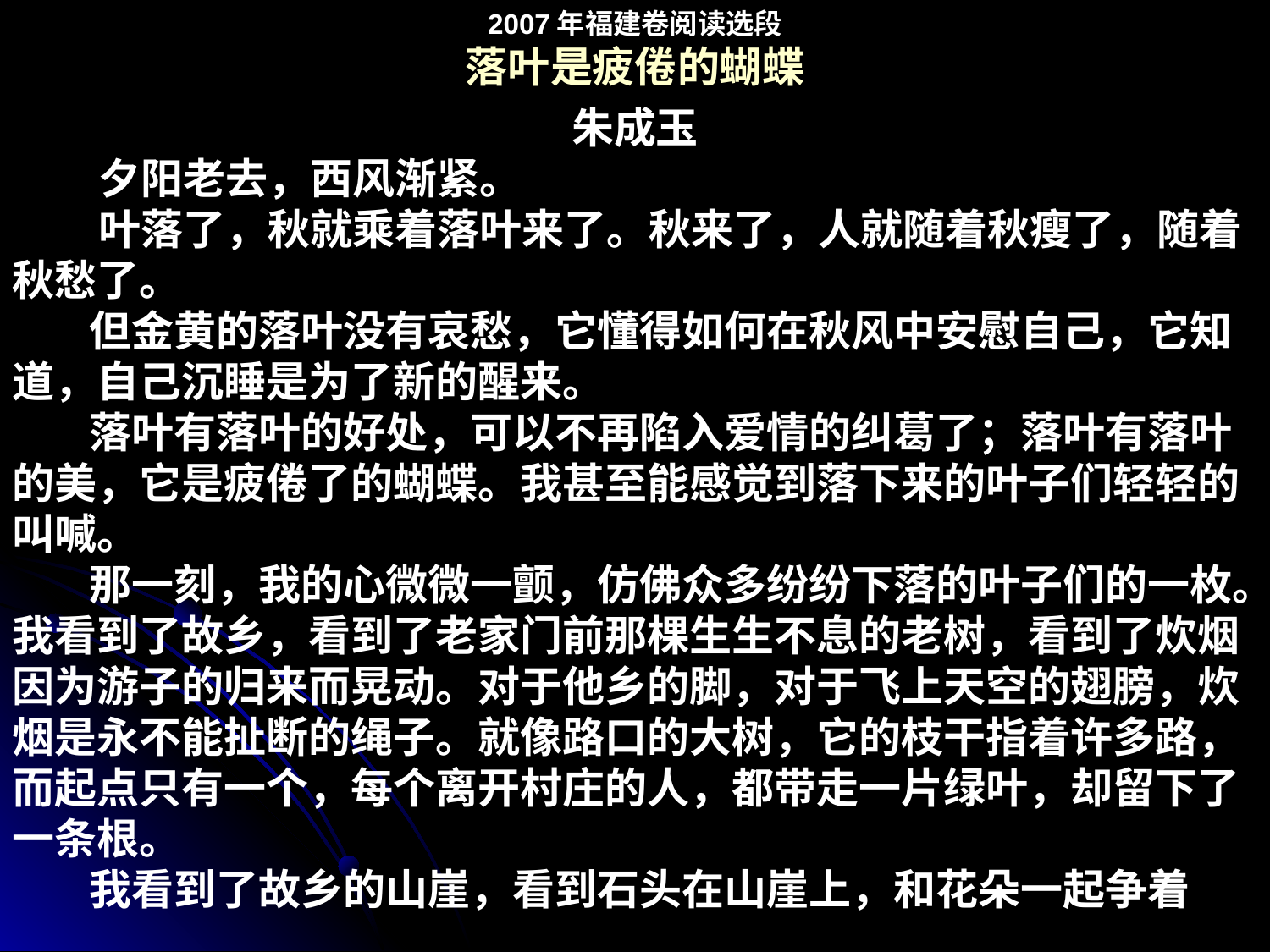

2007年福建卷阅读选段
落叶是疲倦的蝴蝶
朱成玉
        夕阳老去，西风渐紧。
        叶落了，秋就乘着落叶来了。秋来了，人就随着秋瘦了，随着秋愁了。
       但金黄的落叶没有哀愁，它懂得如何在秋风中安慰自己，它知道，自己沉睡是为了新的醒来。
       落叶有落叶的好处，可以不再陷入爱情的纠葛了；落叶有落叶的美，它是疲倦了的蝴蝶。我甚至能感觉到落下来的叶子们轻轻的叫喊。
       那一刻，我的心微微一颤，仿佛众多纷纷下落的叶子们的一枚。
我看到了故乡，看到了老家门前那棵生生不息的老树，看到了炊烟因为游子的归来而晃动。对于他乡的脚，对于飞上天空的翅膀，炊烟是永不能扯断的绳子。就像路口的大树，它的枝干指着许多路，而起点只有一个，每个离开村庄的人，都带走一片绿叶，却留下了一条根。
       我看到了故乡的山崖，看到石头在山崖上，和花朵一起争着